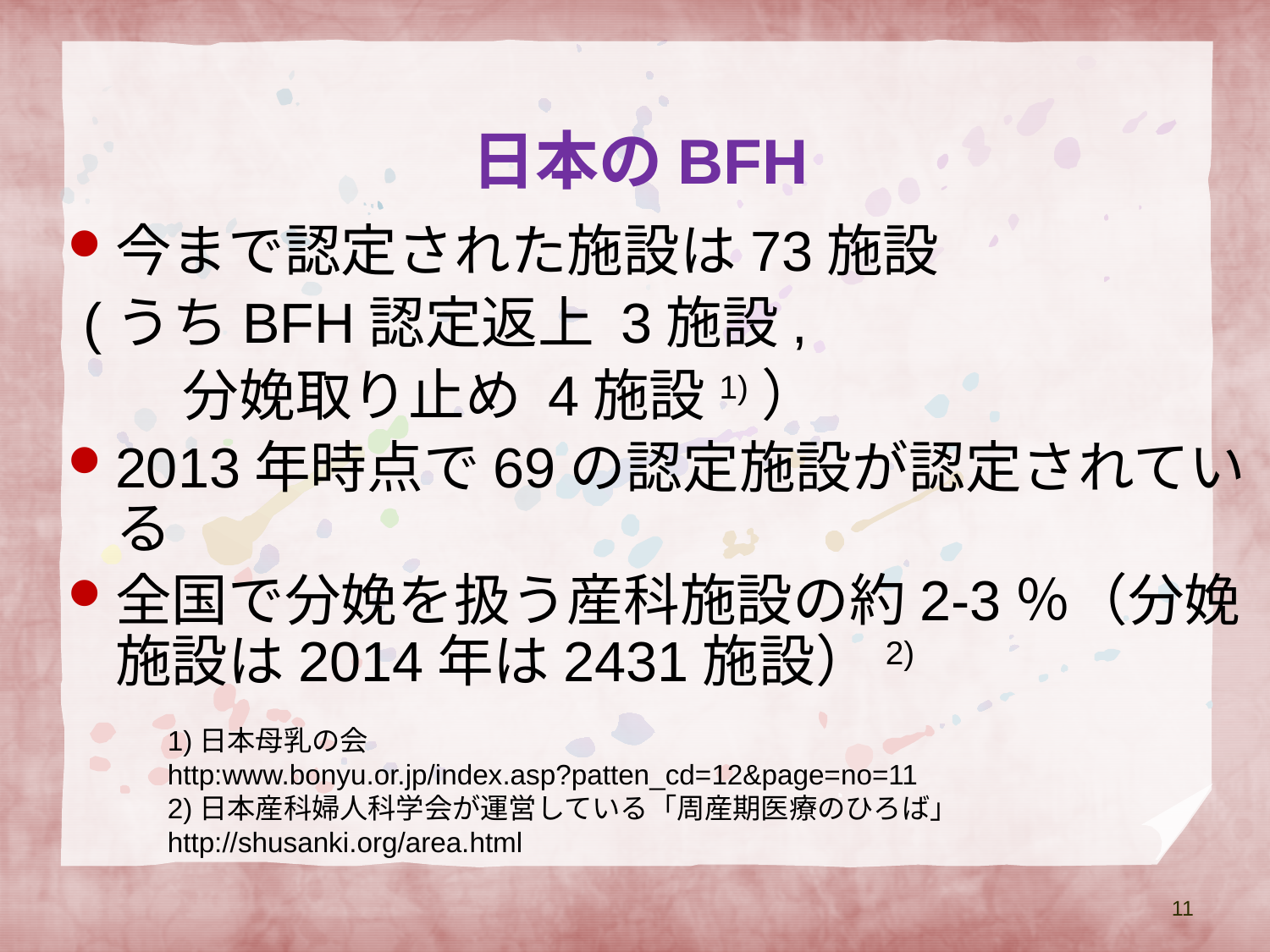

# 日本のBFH
今まで認定された施設は73施設
 (うちBFH認定返上 3施設,
        分娩取り止め 4施設1)）
2013年時点で69の認定施設が認定されている
全国で分娩を扱う産科施設の約2-3％（分娩施設は2014年は2431施設）2)
1)日本母乳の会
http:www.bonyu.or.jp/index.asp?patten_cd=12&page=no=11
2)日本産科婦人科学会が運営している「周産期医療のひろば」
http://shusanki.org/area.html
11